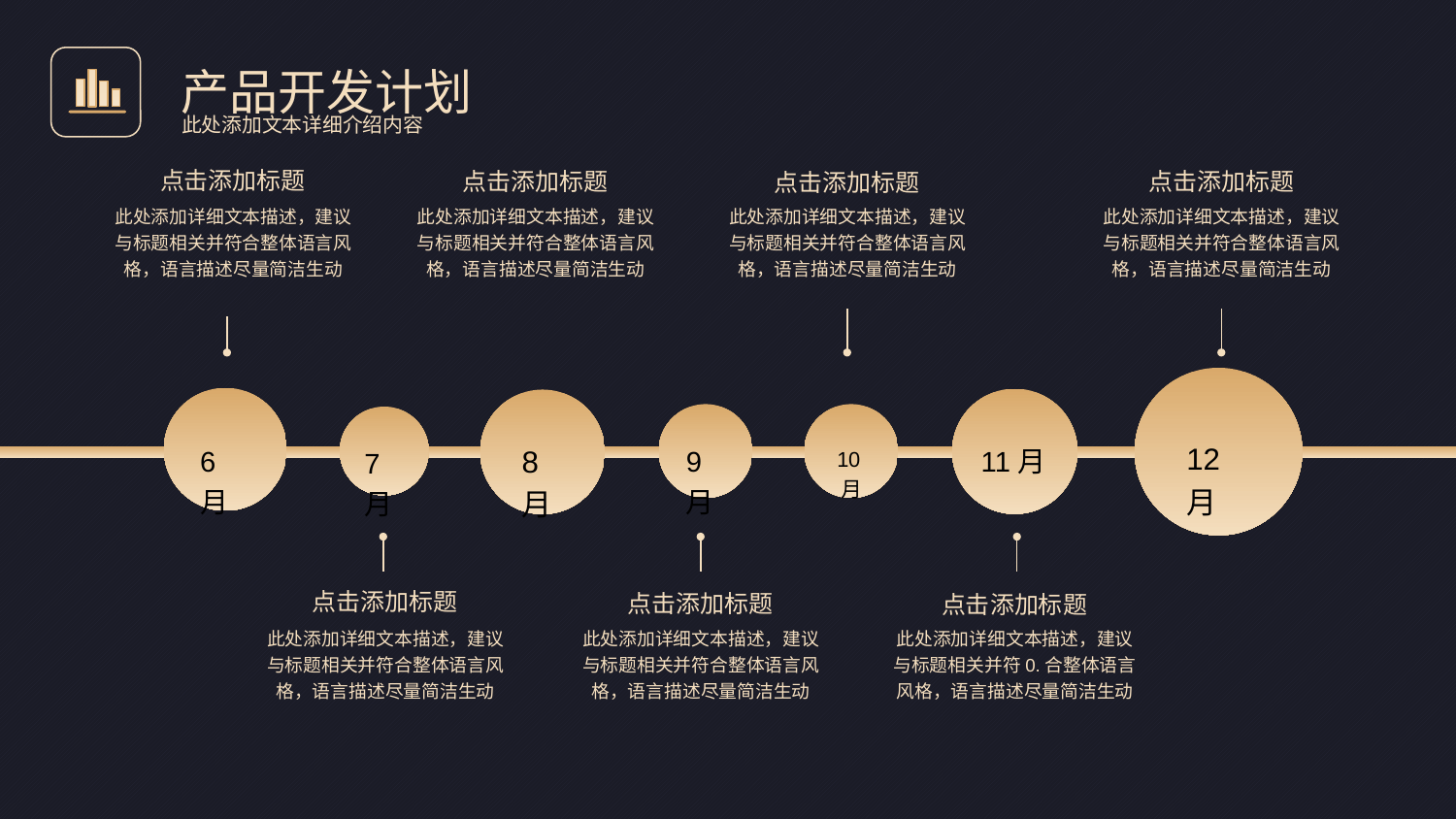

产品开发计划

此处添加文本详细介绍内容
点击添加标题
此处添加详细文本描述，建议与标题相关并符合整体语言风格，语言描述尽量简洁生动
点击添加标题
此处添加详细文本描述，建议与标题相关并符合整体语言风格，语言描述尽量简洁生动
点击添加标题
此处添加详细文本描述，建议与标题相关并符合整体语言风格，语言描述尽量简洁生动
点击添加标题
此处添加详细文本描述，建议与标题相关并符合整体语言风格，语言描述尽量简洁生动

12月

6月

11月

8月

9月

10月

7月

点击添加标题
此处添加详细文本描述，建议与标题相关并符合整体语言风格，语言描述尽量简洁生动
点击添加标题
此处添加详细文本描述，建议与标题相关并符合整体语言风格，语言描述尽量简洁生动
点击添加标题
此处添加详细文本描述，建议与标题相关并符0.合整体语言风格，语言描述尽量简洁生动